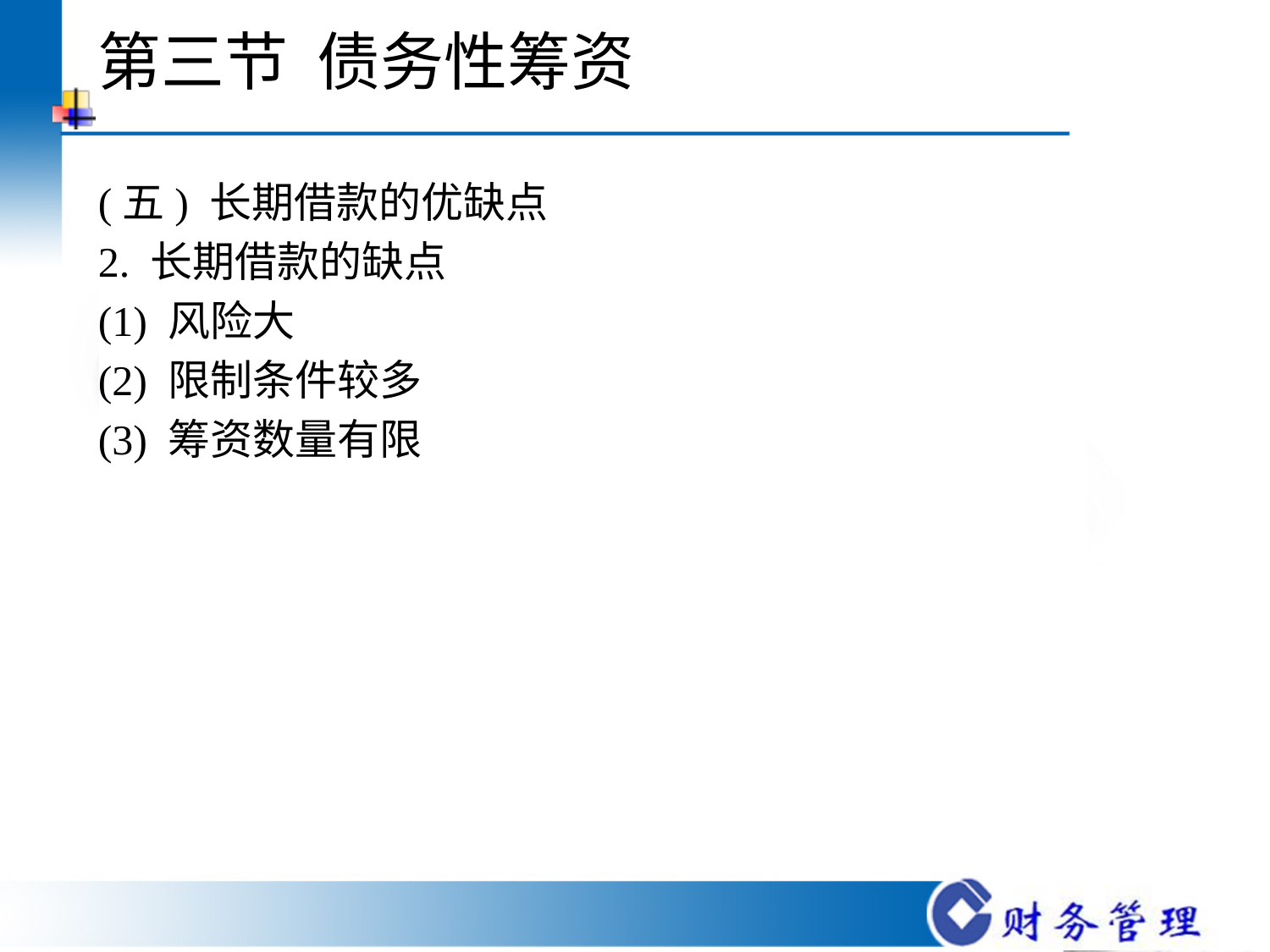

# 第三节  债务性筹资
(五) 长期借款的优缺点
2. 长期借款的缺点
(1) 风险大
(2) 限制条件较多
(3) 筹资数量有限
31